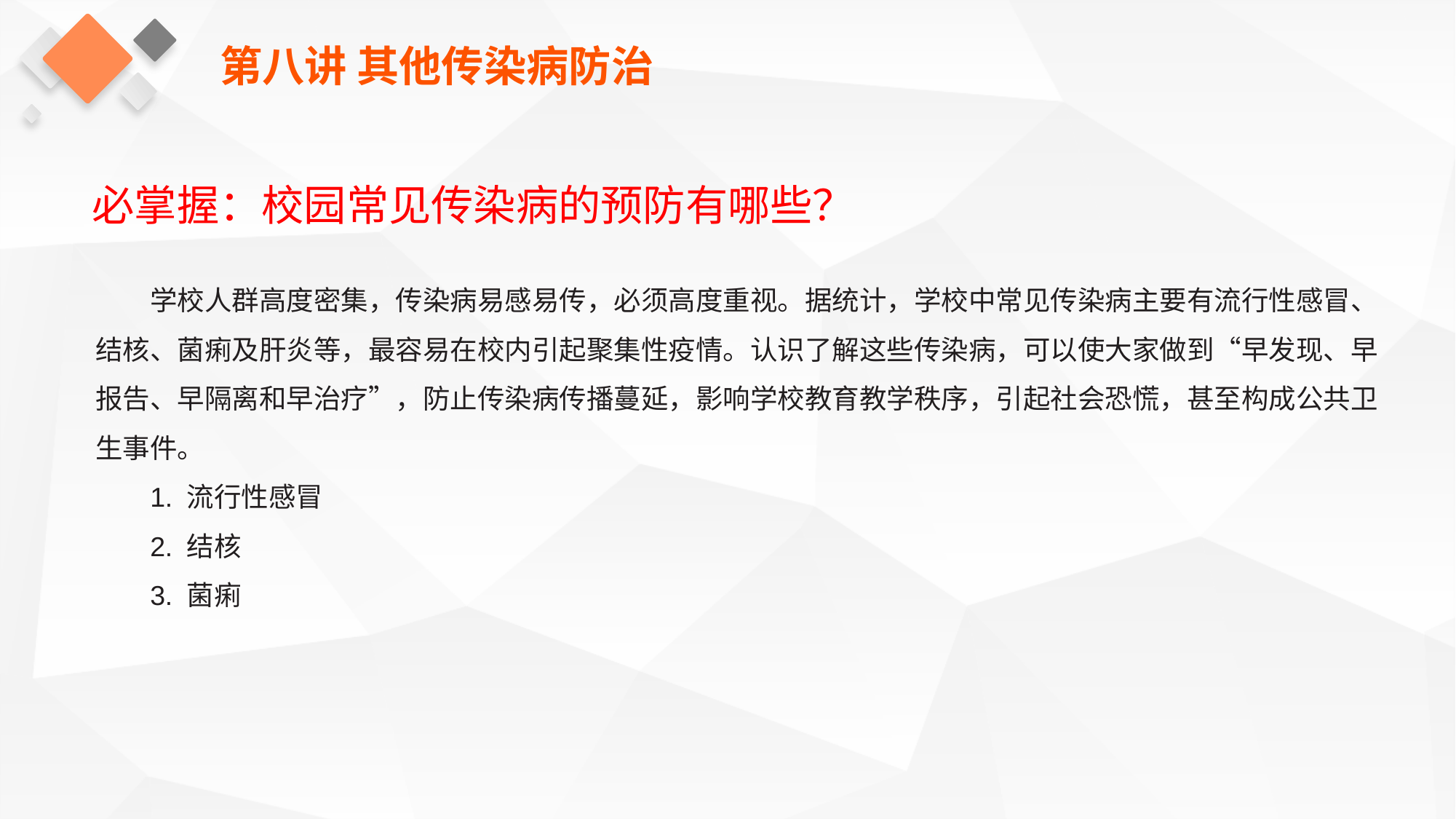

第八讲 其他传染病防治
必掌握：校园常见传染病的预防有哪些？
学校人群高度密集，传染病易感易传，必须高度重视。据统计，学校中常见传染病主要有流行性感冒、结核、菌痢及肝炎等，最容易在校内引起聚集性疫情。认识了解这些传染病，可以使大家做到“早发现、早报告、早隔离和早治疗”，防止传染病传播蔓延，影响学校教育教学秩序，引起社会恐慌，甚至构成公共卫生事件。
1. 流行性感冒
2. 结核
3. 菌痢